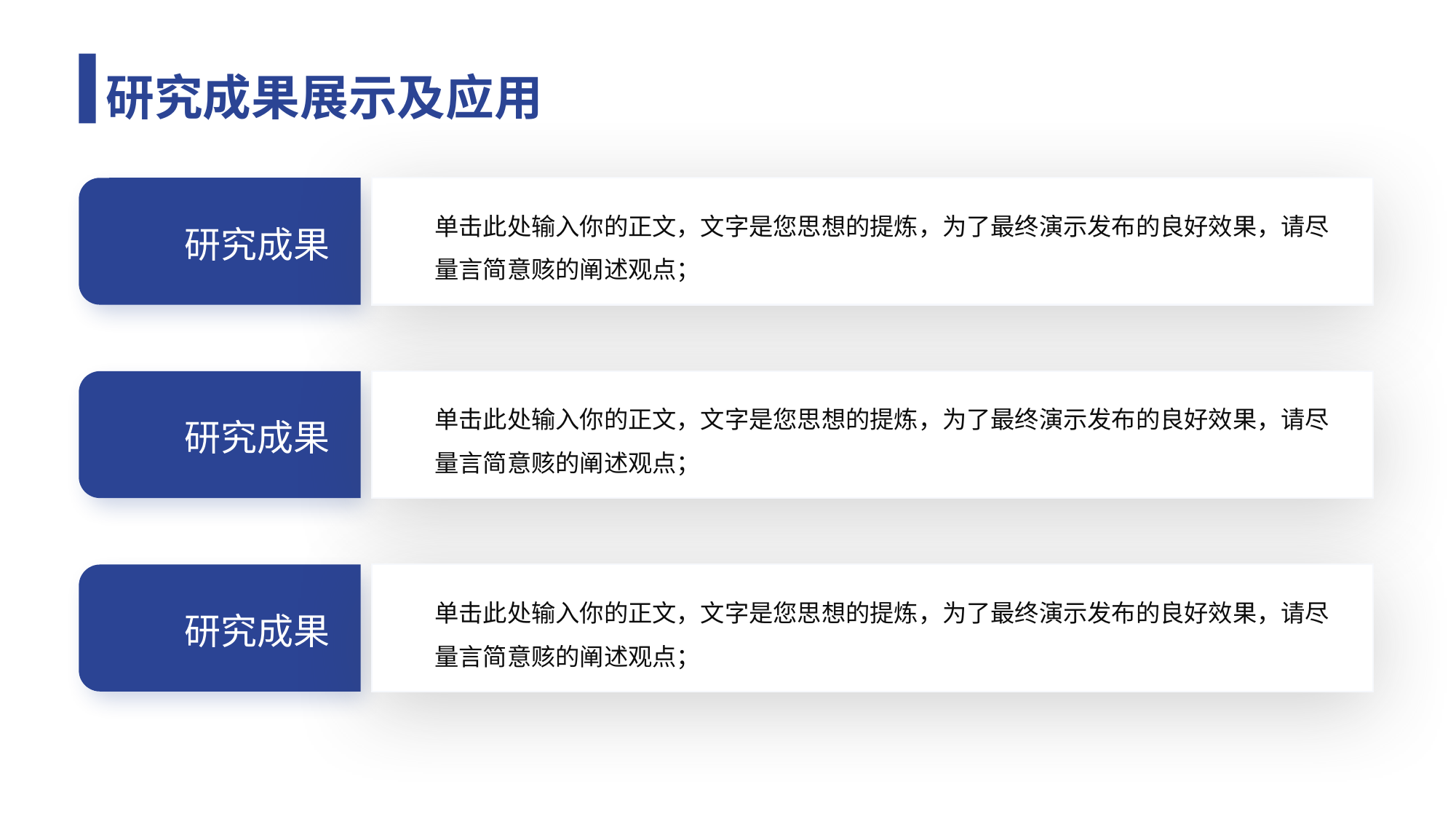

# 研究成果展示及应用

单击此处输入你的正文，文字是您思想的提炼，为了最终演示发布的良好效果，请尽量言简意赅的阐述观点；
01
研究成果

单击此处输入你的正文，文字是您思想的提炼，为了最终演示发布的良好效果，请尽量言简意赅的阐述观点；
02
研究成果

单击此处输入你的正文，文字是您思想的提炼，为了最终演示发布的良好效果，请尽量言简意赅的阐述观点；
03
研究成果